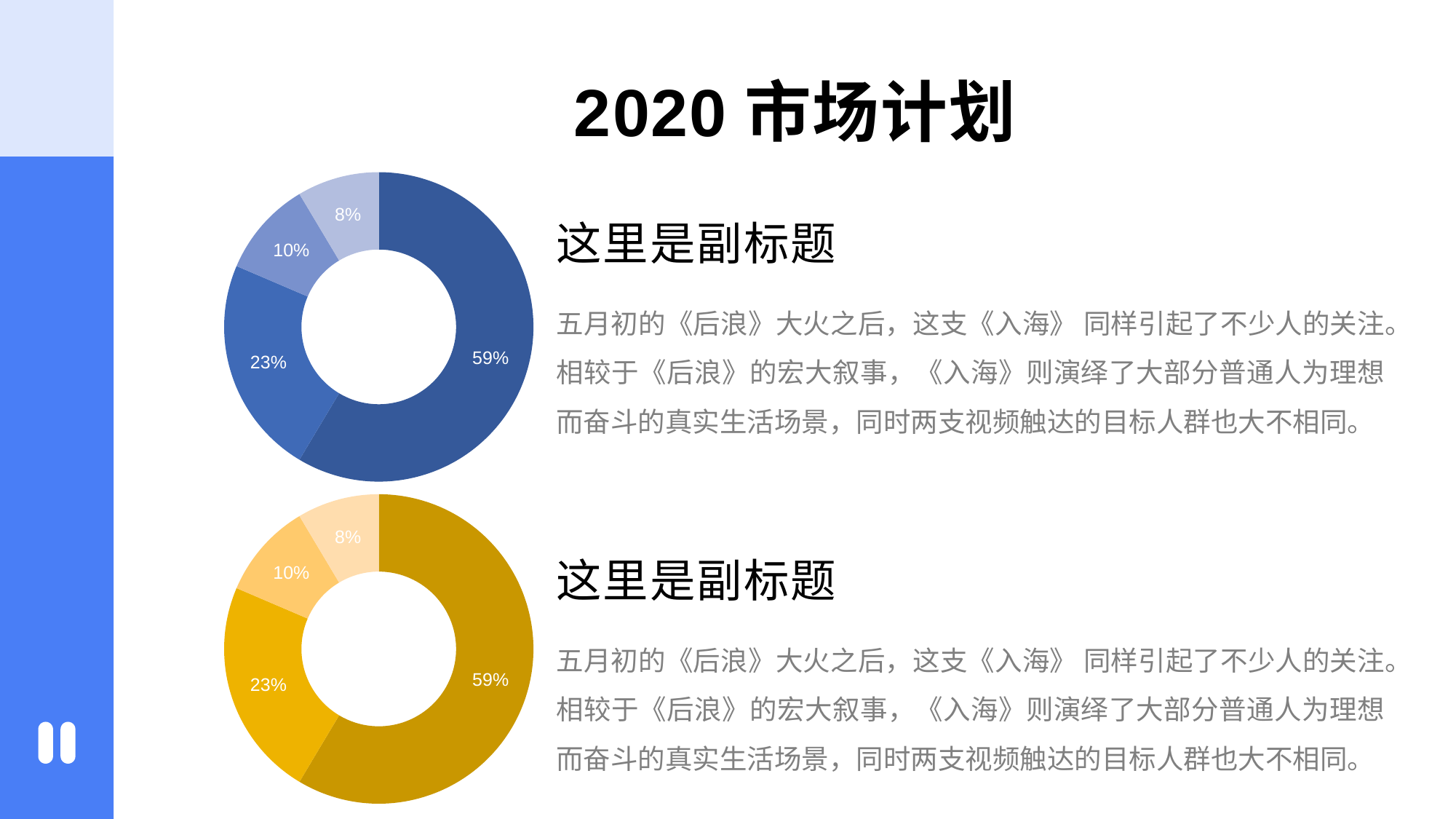

# 2020市场计划

### Chart

| Category | 销售额 |
|---|---|
| 第一季度 | 8.2 |
| 第二季度 | 3.2 |
| 第三季度 | 1.4 |
| 第四季度 | 1.2 |
这里是副标题
五月初的《后浪》大火之后，这支《入海》 同样引起了不少人的关注。相较于《后浪》的宏大叙事，《入海》则演绎了大部分普通人为理想而奋斗的真实生活场景，同时两支视频触达的目标人群也大不相同。

### Chart

| Category | 销售额 |
|---|---|
| 第一季度 | 8.2 |
| 第二季度 | 3.2 |
| 第三季度 | 1.4 |
| 第四季度 | 1.2 |
这里是副标题
五月初的《后浪》大火之后，这支《入海》 同样引起了不少人的关注。相较于《后浪》的宏大叙事，《入海》则演绎了大部分普通人为理想而奋斗的真实生活场景，同时两支视频触达的目标人群也大不相同。